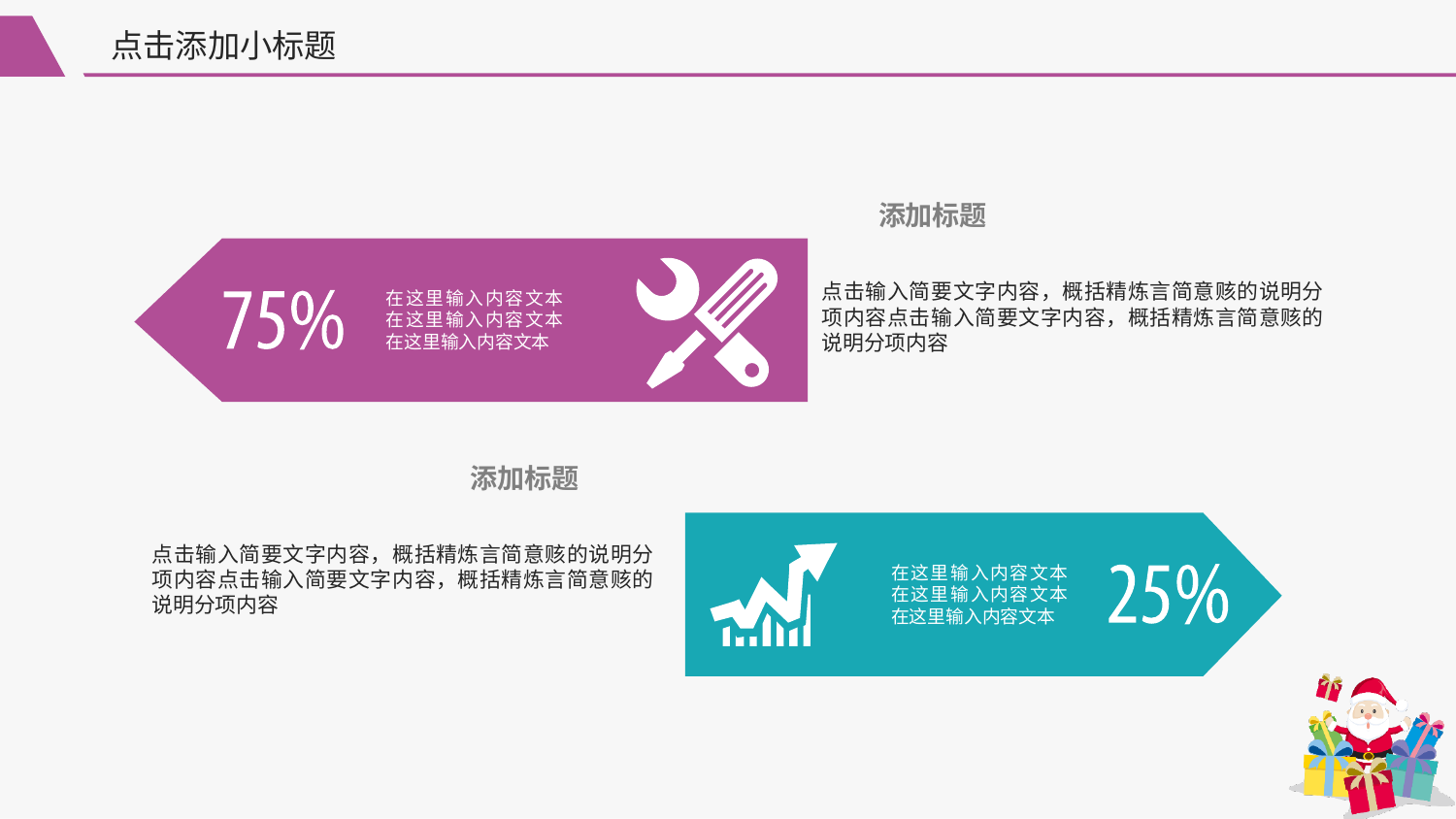

点击添加小标题

添加标题

点击输入简要文字内容，概括精炼言简意赅的说明分项内容点击输入简要文字内容，概括精炼言简意赅的说明分项内容
在这里输入内容文本在这里输入内容文本在这里输入内容文本

添加标题

点击输入简要文字内容，概括精炼言简意赅的说明分项内容点击输入简要文字内容，概括精炼言简意赅的说明分项内容

在这里输入内容文本在这里输入内容文本在这里输入内容文本